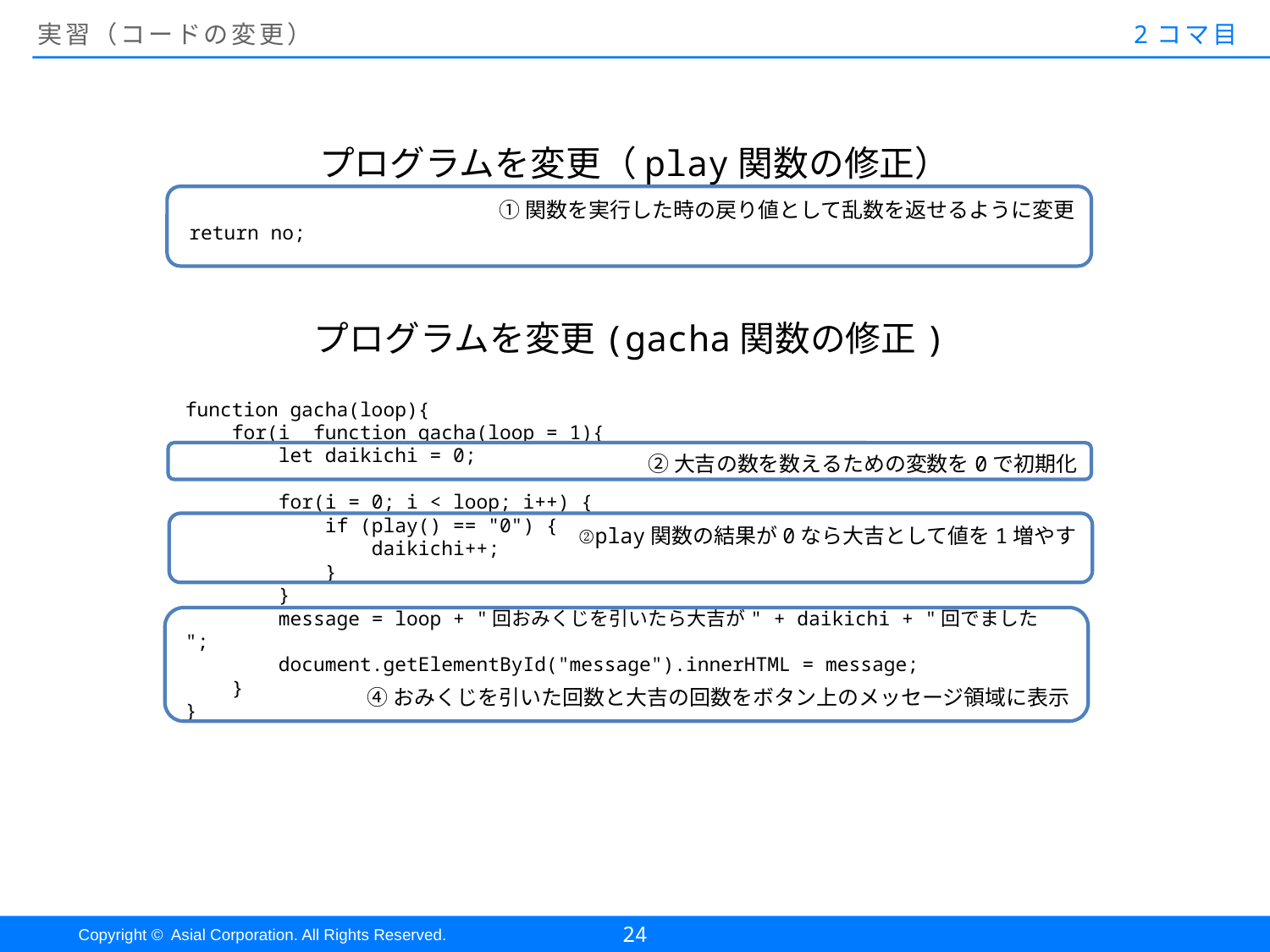

# 実習（コードの変更）
2コマ目

プログラムを変更（play関数の修正）
①関数を実行した時の戻り値として乱数を返せるように変更
 return no;
プログラムを変更(gacha関数の修正)
function gacha(loop){
    for(i  function gacha(loop = 1){
        let daikichi = 0;

        for(i = 0; i < loop; i++) {
            if (play() == "0") {
                daikichi++;
            }
        }
        message = loop + "回おみくじを引いたら大吉が" + daikichi + "回でました";
        document.getElementById("message").innerHTML = message;
    }
}
②大吉の数を数えるための変数を0で初期化
②play関数の結果が0なら大吉として値を1増やす
④おみくじを引いた回数と大吉の回数をボタン上のメッセージ領域に表示
24